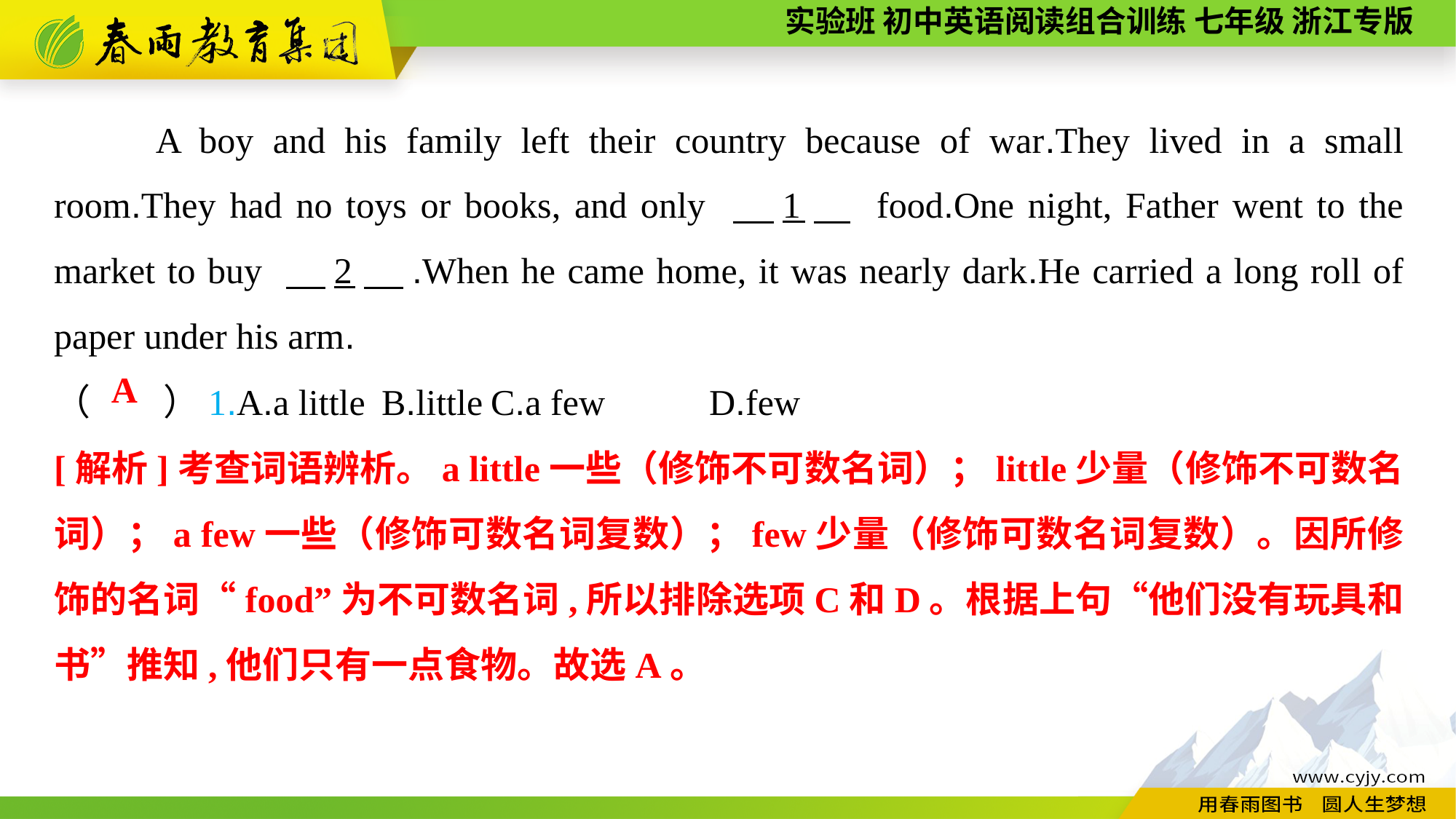

A boy and his family left their country because of war.They lived in a small room.They had no toys or books, and only 　1　 food.One night, Father went to the market to buy 　2　.When he came home, it was nearly dark.He carried a long roll of paper under his arm.
（　　）1.A.a little	B.little	C.a few	D.few
A
[解析]考查词语辨析。a little一些（修饰不可数名词）；little少量（修饰不可数名词）；a few一些（修饰可数名词复数）；few少量（修饰可数名词复数）。因所修饰的名词“food”为不可数名词,所以排除选项C和D。根据上句“他们没有玩具和书”推知,他们只有一点食物。故选A。